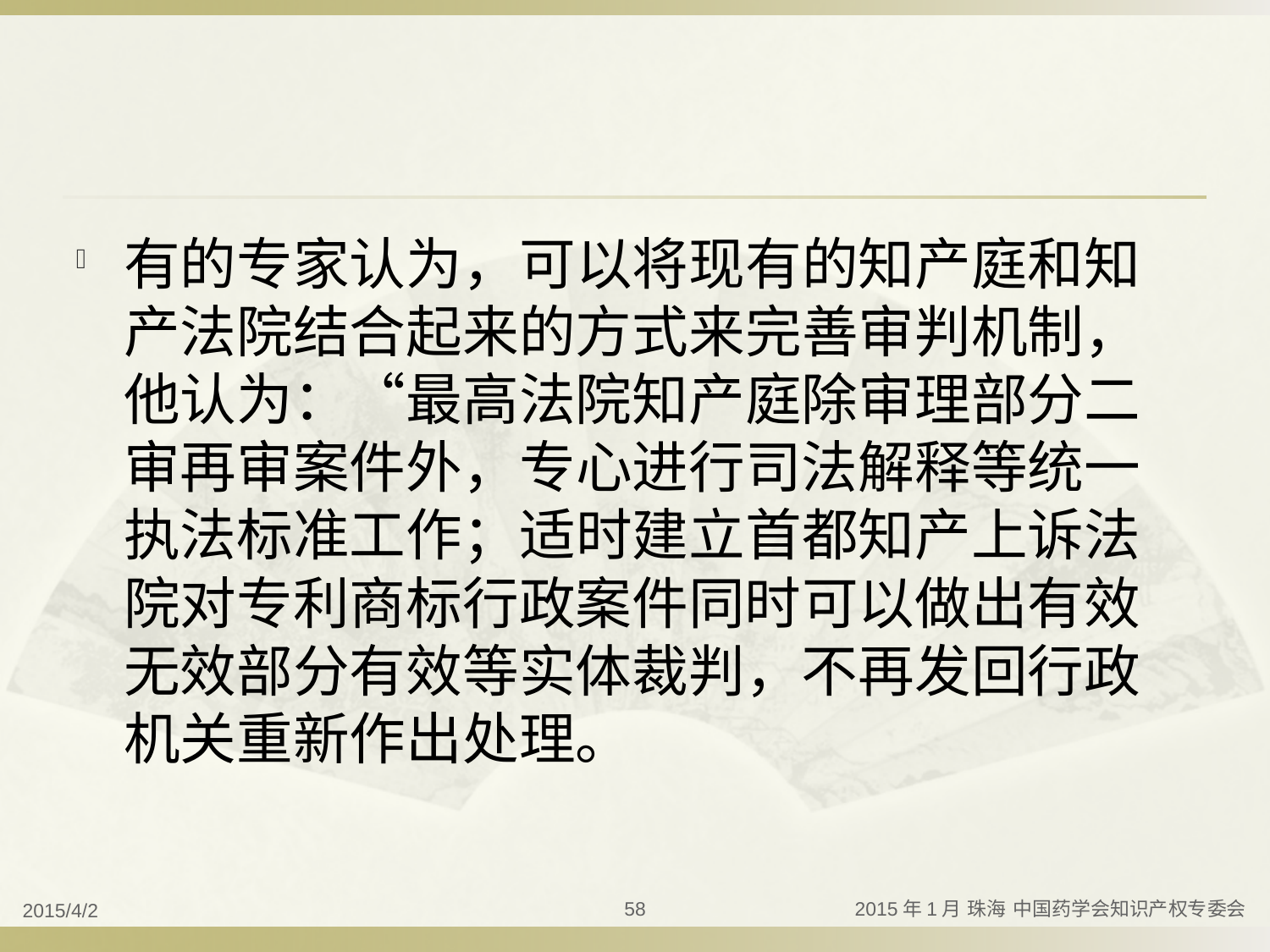

#
有的专家认为，可以将现有的知产庭和知产法院结合起来的方式来完善审判机制，他认为：“最高法院知产庭除审理部分二审再审案件外，专心进行司法解释等统一执法标准工作；适时建立首都知产上诉法院对专利商标行政案件同时可以做出有效无效部分有效等实体裁判，不再发回行政机关重新作出处理。
2015/4/2
58
2015年1月 珠海 中国药学会知识产权专委会